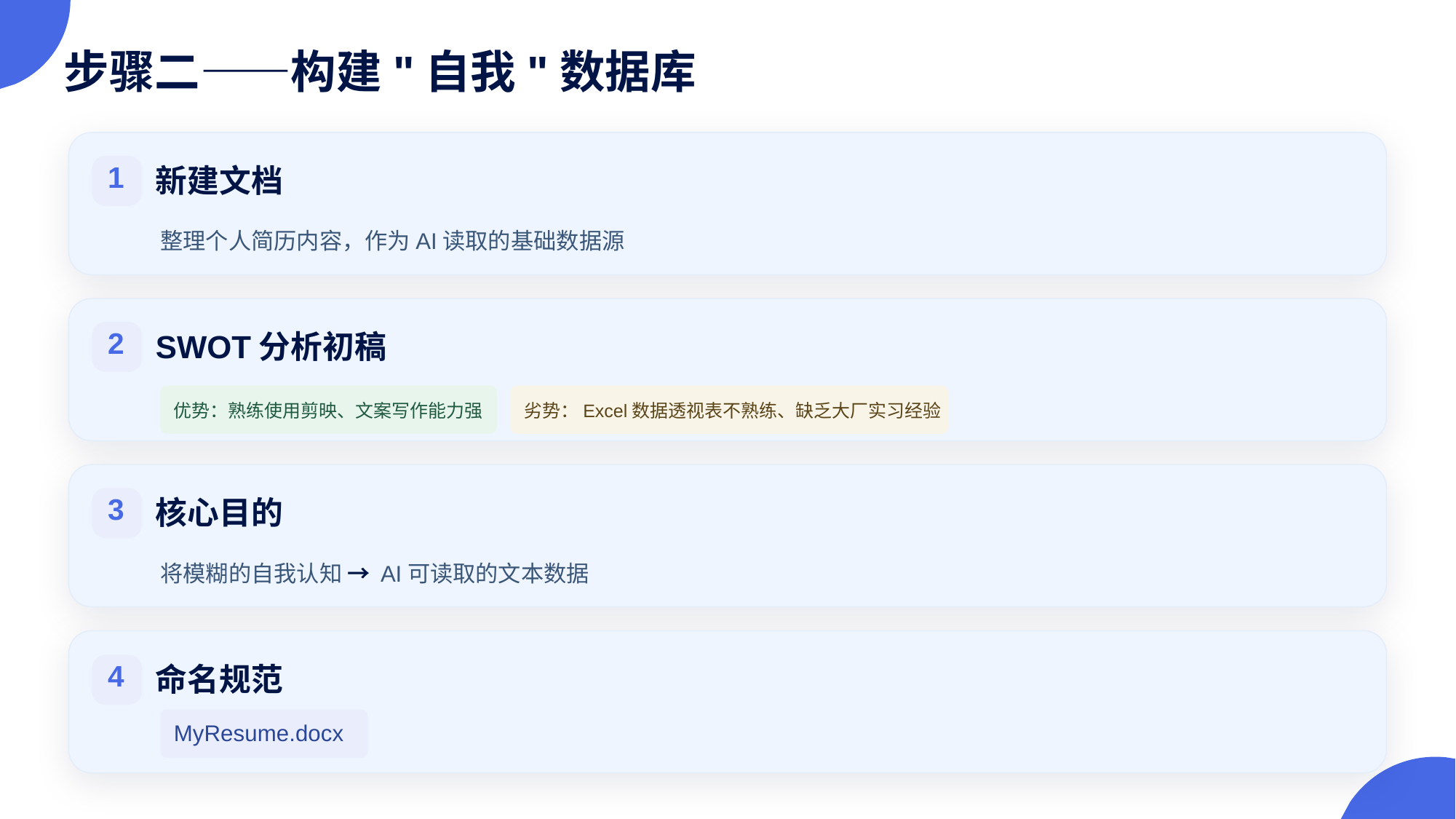

步骤二——构建"自我"数据库

新建文档
1
整理个人简历内容，作为AI读取的基础数据源

SWOT分析初稿
2

优势：熟练使用剪映、文案写作能力强
劣势：Excel数据透视表不熟练、缺乏大厂实习经验

核心目的
3
将模糊的自我认知 → AI可读取的文本数据

命名规范
4

MyResume.docx